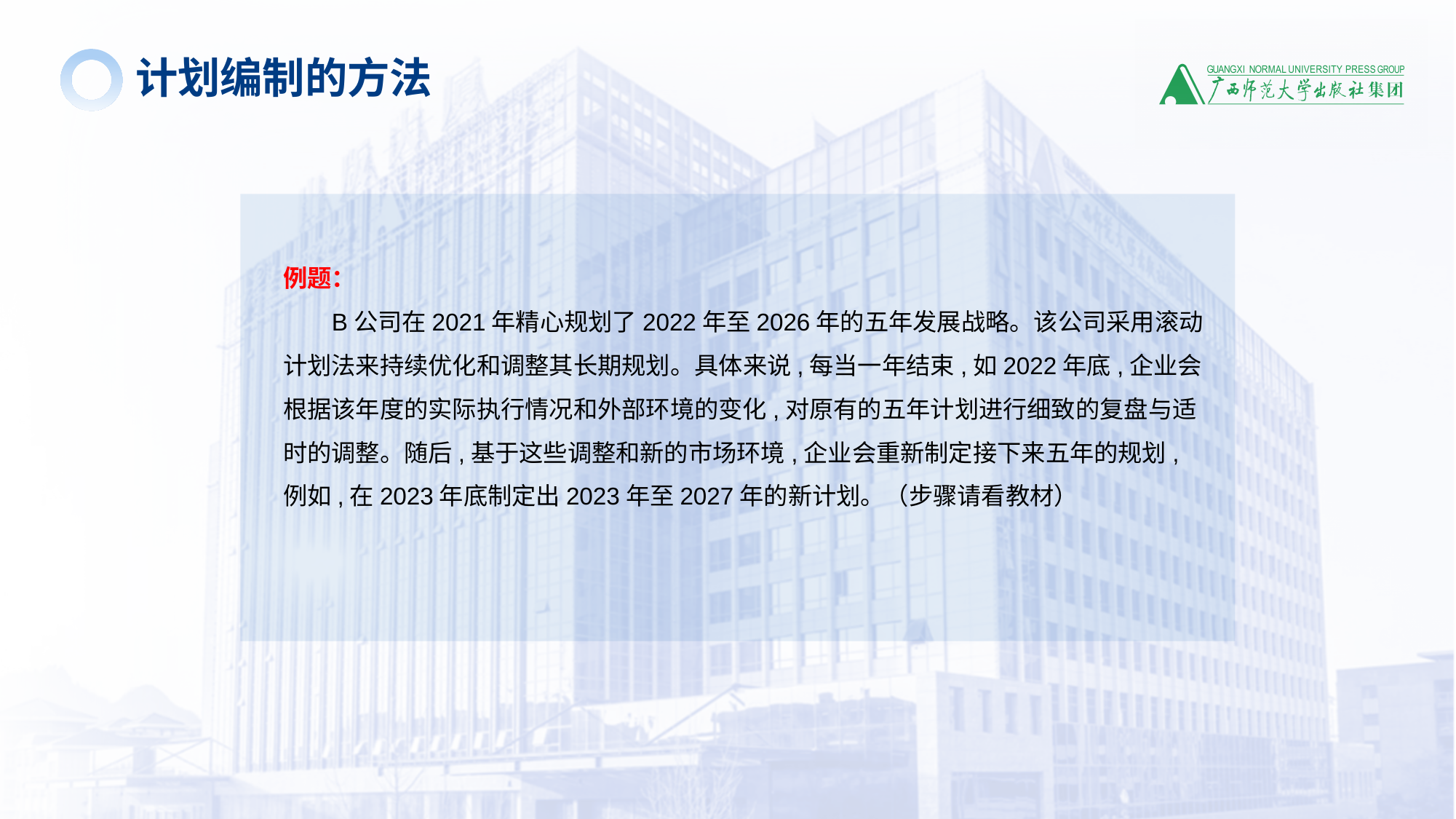

计划编制的方法

例题：
B公司在2021年精心规划了2022年至2026年的五年发展战略。该公司采用滚动计划法来持续优化和调整其长期规划。具体来说,每当一年结束,如2022年底,企业会根据该年度的实际执行情况和外部环境的变化,对原有的五年计划进行细致的复盘与适时的调整。随后,基于这些调整和新的市场环境,企业会重新制定接下来五年的规划,例如,在2023年底制定出2023年至2027年的新计划。（步骤请看教材）